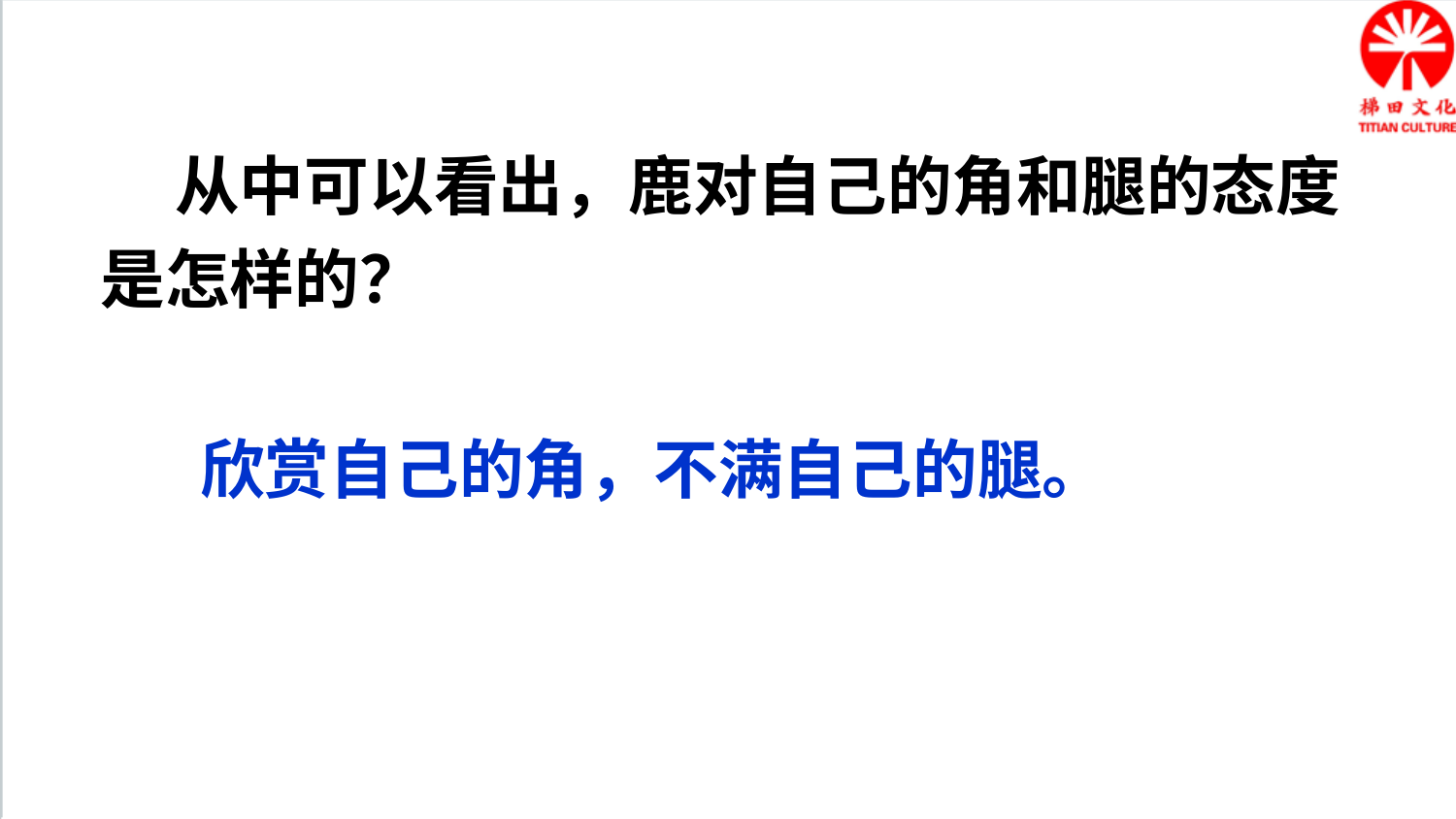

从中可以看出，鹿对自己的角和腿的态度是怎样的？
   欣赏自己的角，不满自己的腿。